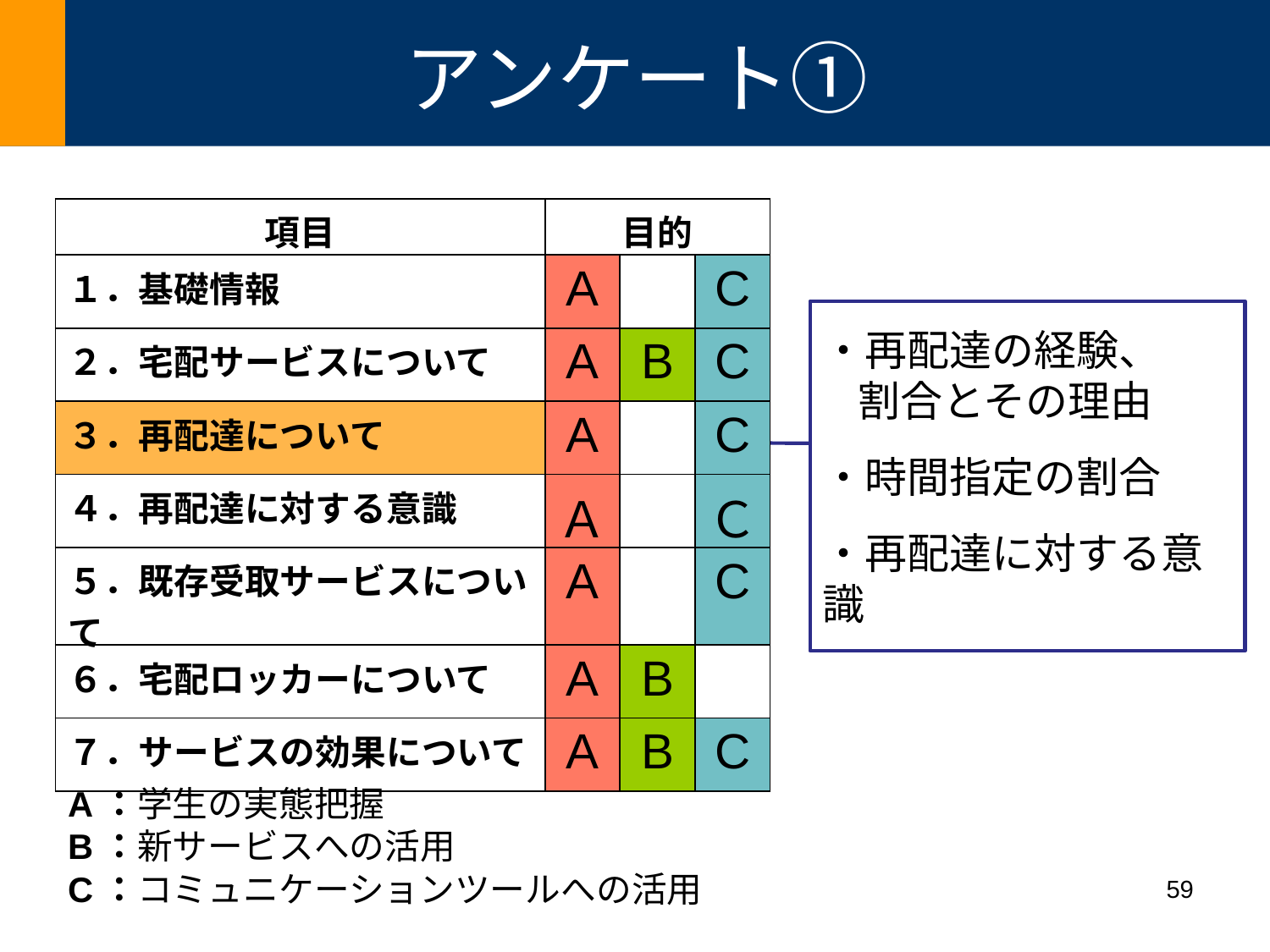

# アンケート①
| 項目 | 目的 |  |  |
| --- | --- | --- | --- |
| １．基礎情報 | A |  | C |
| ２．宅配サービスについて | A | B | C |
| ３．再配達について | A |  | C |
| ４．再配達に対する意識 | Ａ |  | Ｃ |
| ５．既存受取サービスについて | A |  | C |
| ６．宅配ロッカーについて | A | B |  |
| ７．サービスの効果について | A | B | C |
・再配達の経験、
　割合とその理由

・時間指定の割合

・再配達に対する意識
A：学生の実態把握
B：新サービスへの活用
C：コミュニケーションツールへの活用
59